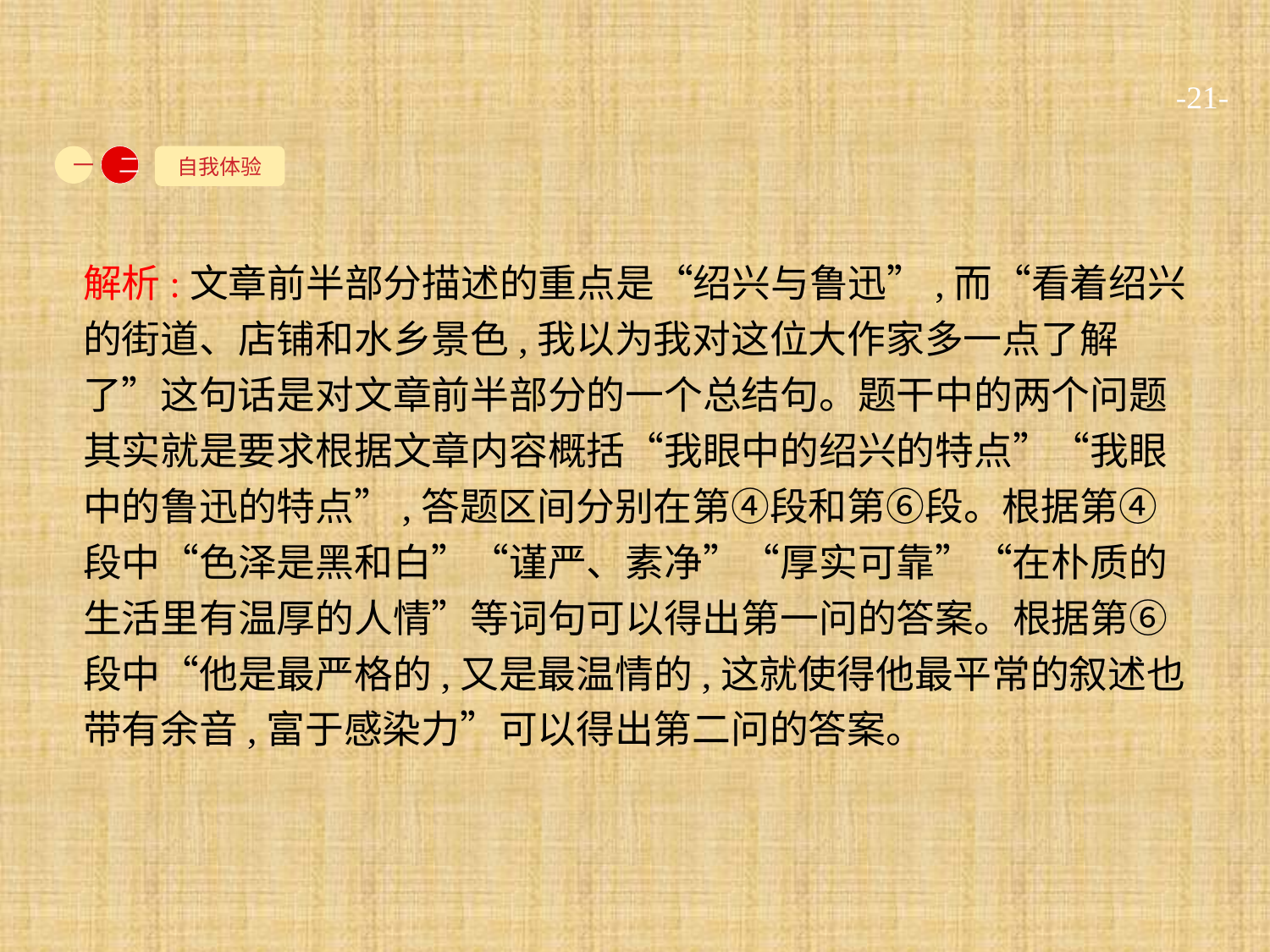

-21-
自我体验
一
二
解析:文章前半部分描述的重点是“绍兴与鲁迅”,而“看着绍兴的街道、店铺和水乡景色,我以为我对这位大作家多一点了解了”这句话是对文章前半部分的一个总结句。题干中的两个问题其实就是要求根据文章内容概括“我眼中的绍兴的特点”“我眼中的鲁迅的特点”,答题区间分别在第④段和第⑥段。根据第④段中“色泽是黑和白”“谨严、素净”“厚实可靠”“在朴质的生活里有温厚的人情”等词句可以得出第一问的答案。根据第⑥段中“他是最严格的,又是最温情的,这就使得他最平常的叙述也带有余音,富于感染力”可以得出第二问的答案。